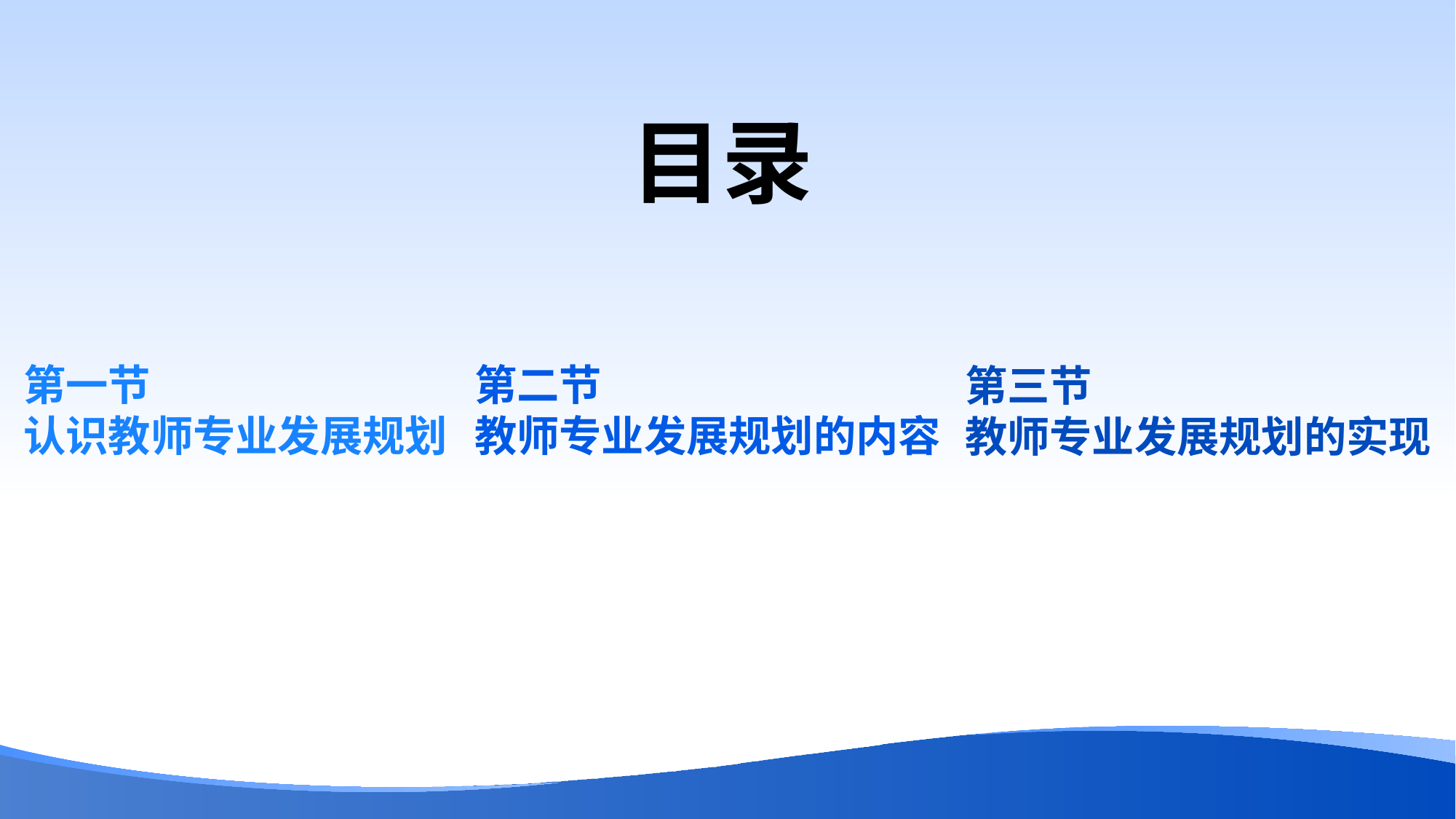

目录
第一节
认识教师专业发展规划
第二节
教师专业发展规划的内容
第三节
教师专业发展规划的实现